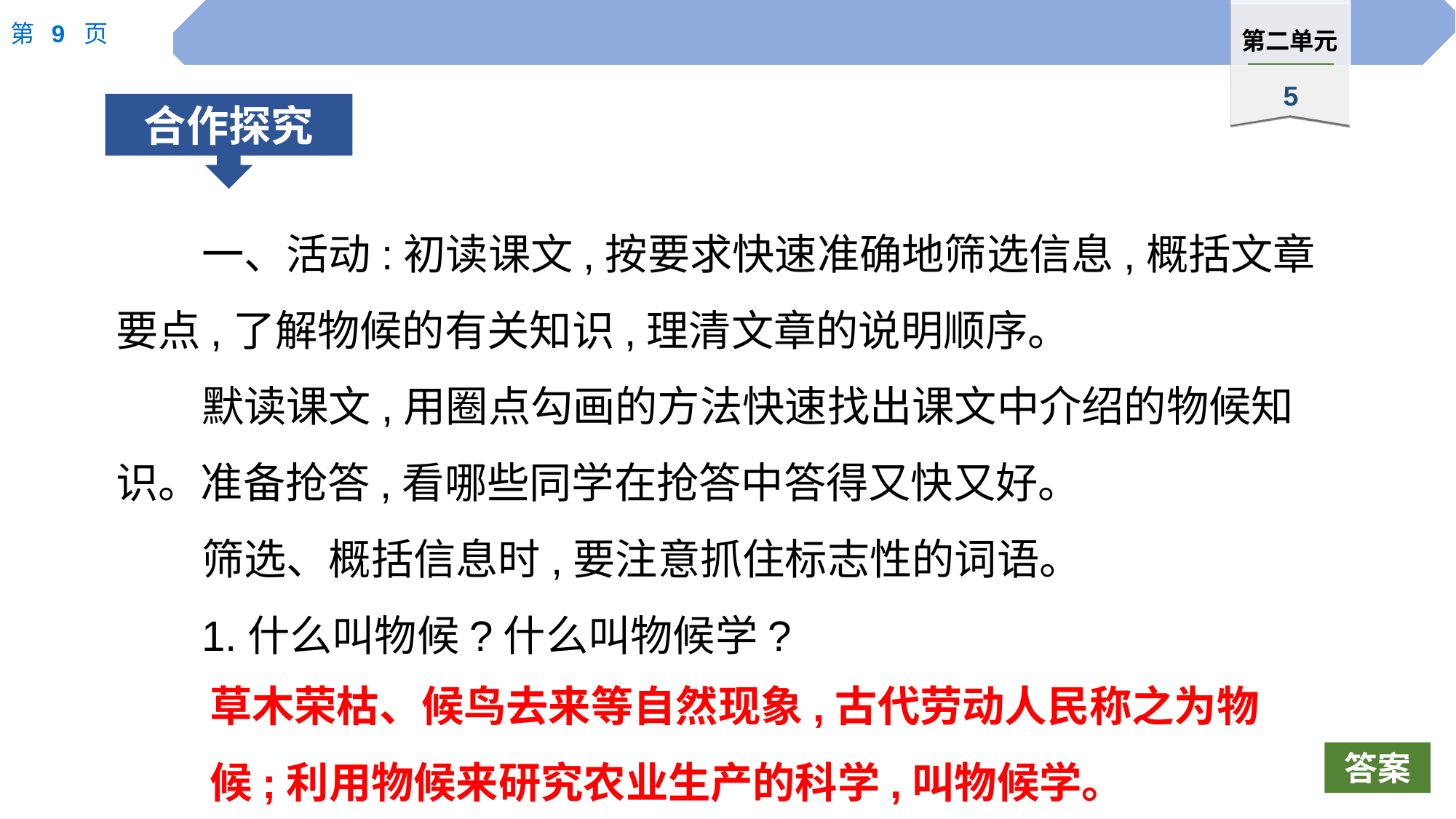

一、活动:初读课文,按要求快速准确地筛选信息,概括文章要点,了解物候的有关知识,理清文章的说明顺序。
默读课文,用圈点勾画的方法快速找出课文中介绍的物候知识。准备抢答,看哪些同学在抢答中答得又快又好。
筛选、概括信息时,要注意抓住标志性的词语。
1.什么叫物候?什么叫物候学?

草木荣枯、候鸟去来等自然现象,古代劳动人民称之为物候;利用物候来研究农业生产的科学,叫物候学。
答案